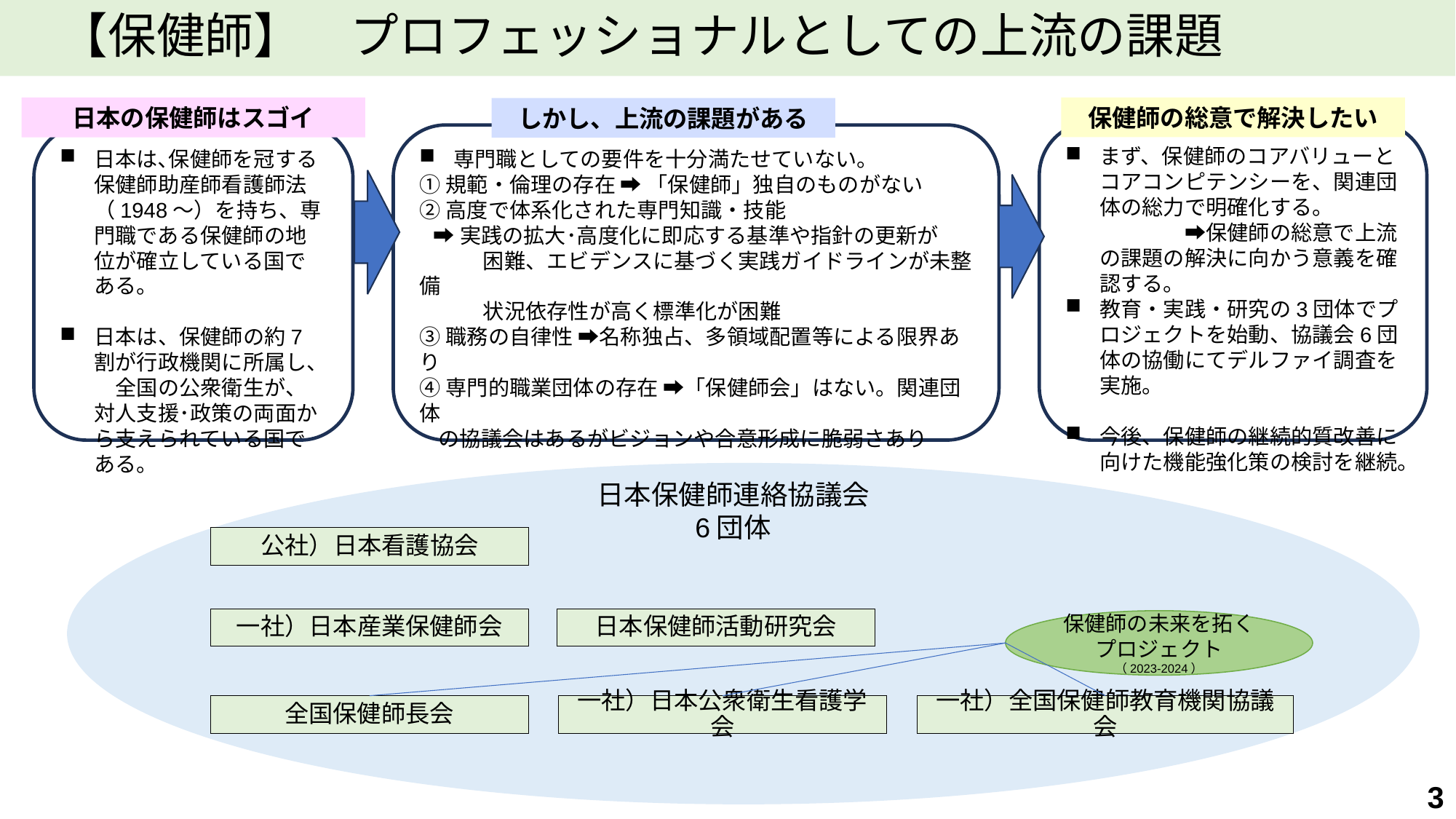

【保健師】　プロフェッショナルとしての上流の課題
保健師の総意で解決したい
しかし、上流の課題がある
まず、保健師のコアバリューとコアコンピテンシーを、関連団体の総力で明確化する。　　　　　　　➡保健師の総意で上流の課題の解決に向かう意義を確認する。
教育・実践・研究の3団体でプロジェクトを始動、協議会6団体の協働にてデルファイ調査を実施。

今後、保健師の継続的質改善に向けた機能強化策の検討を継続。

日本は､保健師を冠する 保健師助産師看護師法（1948～）を持ち、専門職である保健師の地位が確立している国である。

日本は、保健師の約7割が行政機関に所属し、　全国の公衆衛生が、対人支援･政策の両面から支えられている国である。

日本の保健師はスゴイ
専門職としての要件を十分満たせていない。
①規範・倫理の存在 ➡ 「保健師」独自のものがない
②高度で体系化された専門知識・技能
   ➡実践の拡大･高度化に即応する基準や指針の更新が
　　　困難、エビデンスに基づく実践ガイドラインが未整備
　　　状況依存性が高く標準化が困難
③職務の自律性 ➡名称独占、多領域配置等による限界あり
④専門的職業団体の存在 ➡「保健師会」はない。関連団体
   の協議会はあるがビジョンや合意形成に脆弱さあり

持続的な質保証に資する外部評価機構がない

公社）日本看護協会
一社）日本産業保健師会
日本保健師活動研究会
全国保健師長会
一社）全国保健師教育機関協議会
一社）日本公衆衛生看護学会
保健師の未来を拓くプロジェクト
（2023-2024）
日本保健師連絡協議会
6団体
3